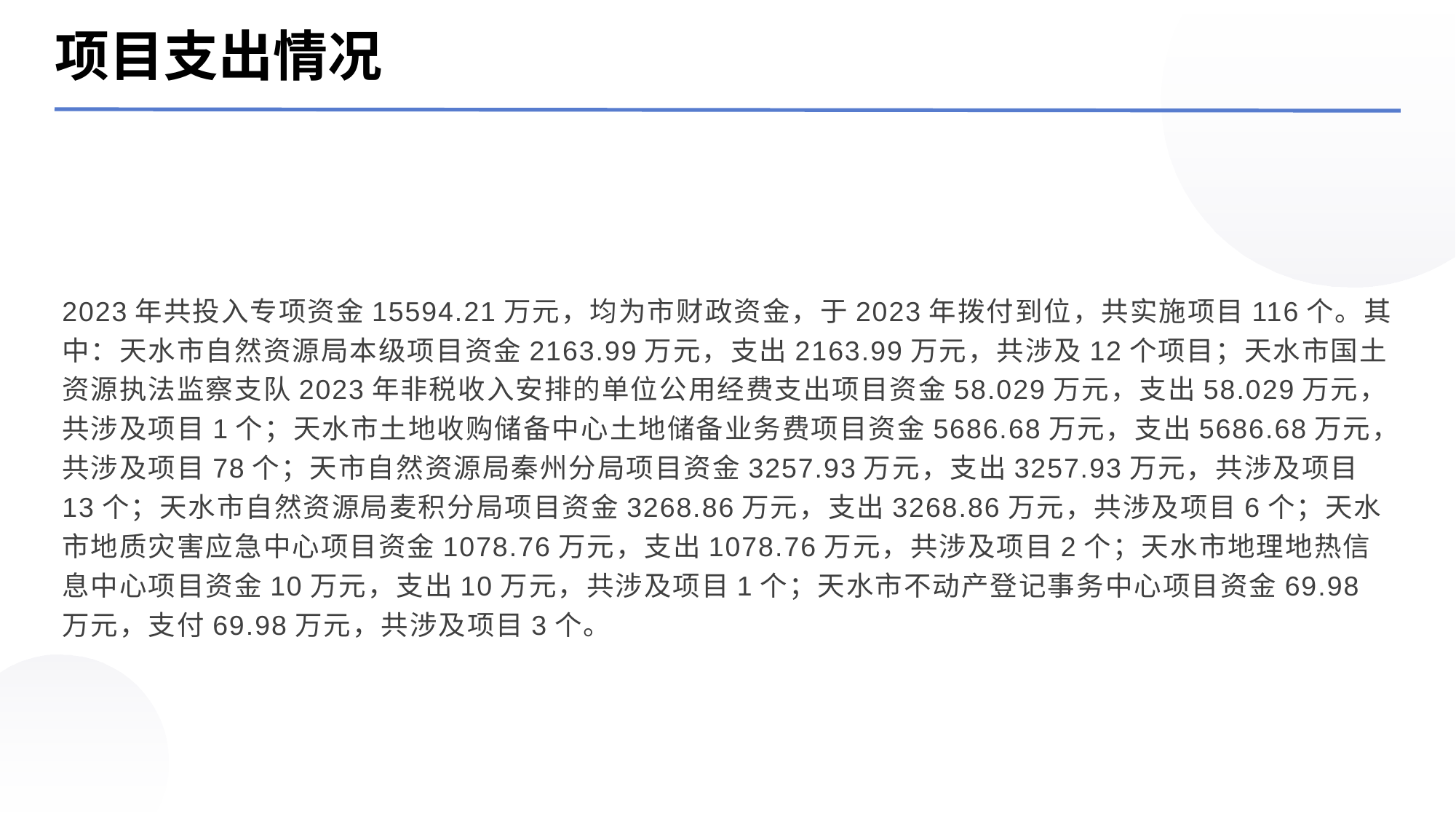

项目支出情况
2023年共投入专项资金15594.21万元，均为市财政资金，于2023年拨付到位，共实施项目116个。其中：天水市自然资源局本级项目资金2163.99万元，支出2163.99万元，共涉及12个项目；天水市国土资源执法监察支队2023年非税收入安排的单位公用经费支出项目资金58.029万元，支出58.029万元，共涉及项目1个；天水市土地收购储备中心土地储备业务费项目资金5686.68万元，支出5686.68万元，共涉及项目78个；天市自然资源局秦州分局项目资金3257.93万元，支出3257.93万元，共涉及项目13个；天水市自然资源局麦积分局项目资金3268.86万元，支出3268.86万元，共涉及项目6个；天水市地质灾害应急中心项目资金1078.76万元，支出1078.76万元，共涉及项目2个；天水市地理地热信息中心项目资金10万元，支出10万元，共涉及项目1个；天水市不动产登记事务中心项目资金69.98万元，支付69.98万元，共涉及项目3个。